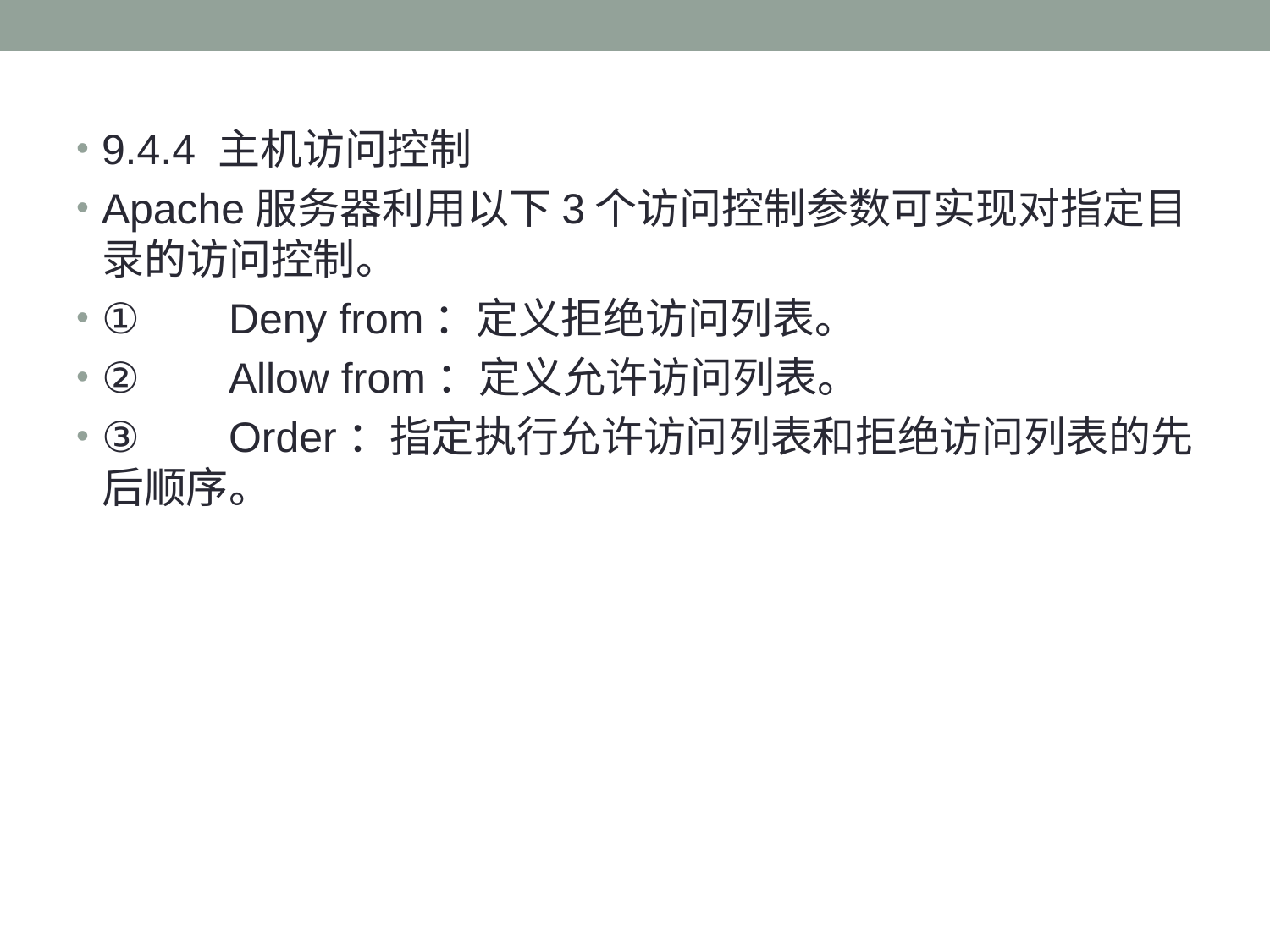

#
9.4.4 主机访问控制
Apache服务器利用以下3个访问控制参数可实现对指定目录的访问控制。
①	Deny from：定义拒绝访问列表。
②	Allow from：定义允许访问列表。
③	Order：指定执行允许访问列表和拒绝访问列表的先后顺序。